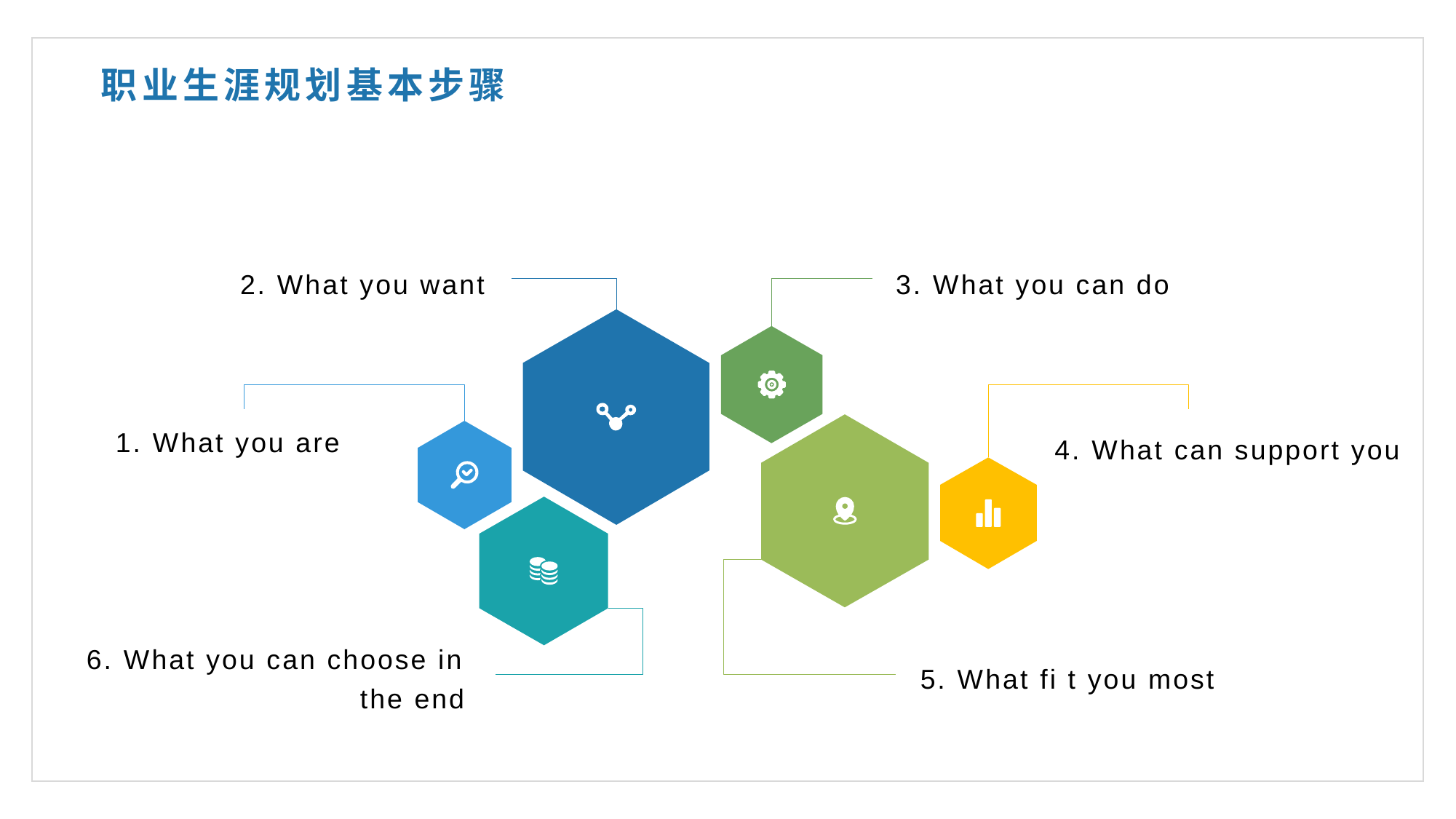

职业生涯规划基本步骤
2. What you want
3. What you can do

1. What you are

4. What can support you

6. What you can choose in the end
5. What fi t you most